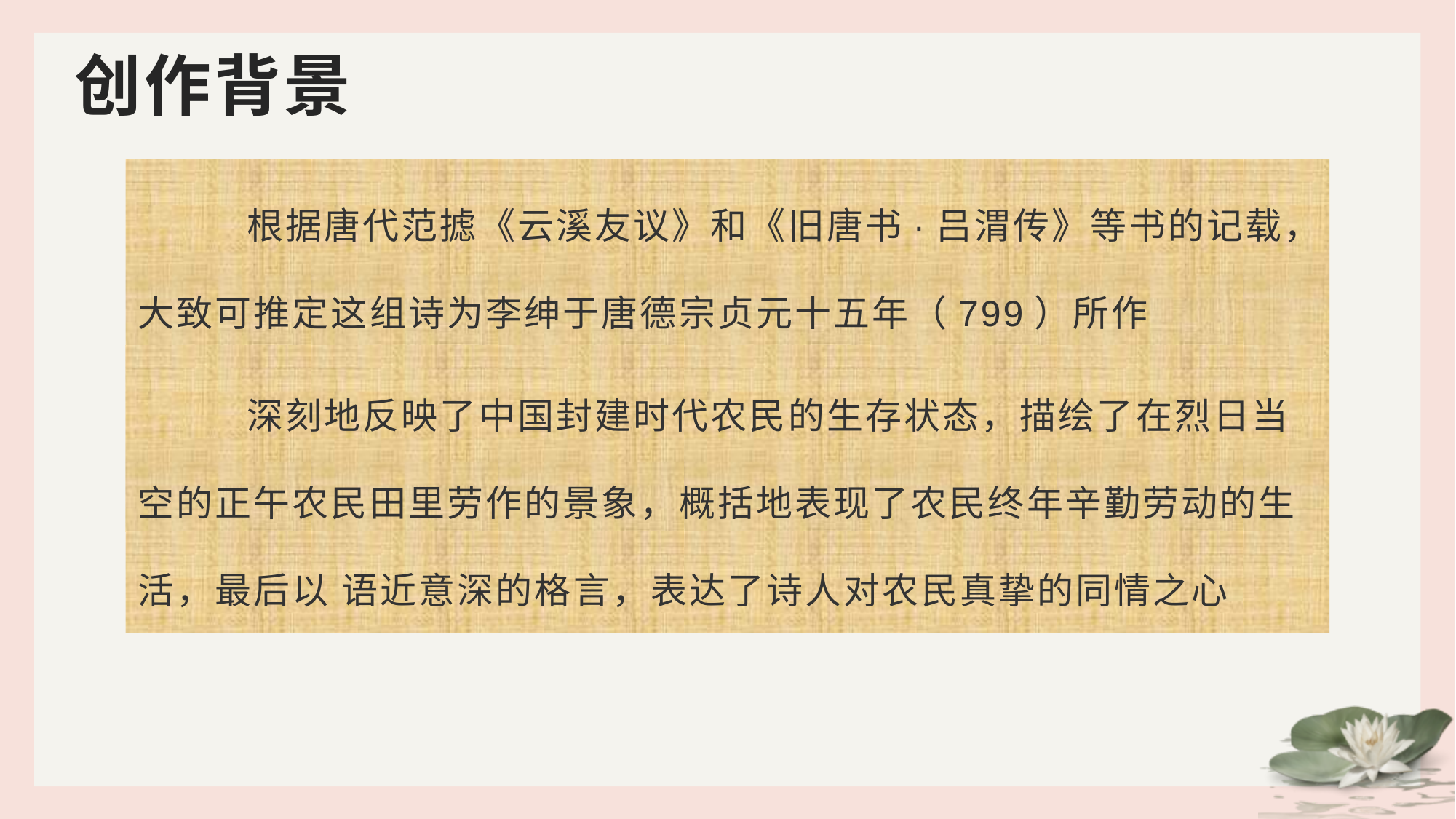

# 创作背景
	根据唐代范摅《云溪友议》和《旧唐书·吕渭传》等书的记载，大致可推定这组诗为李绅于唐德宗贞元十五年（799）所作
	深刻地反映了中国封建时代农民的生存状态，描绘了在烈日当空的正午农民田里劳作的景象，概括地表现了农民终年辛勤劳动的生活，最后以 语近意深的格言，表达了诗人对农民真挚的同情之心